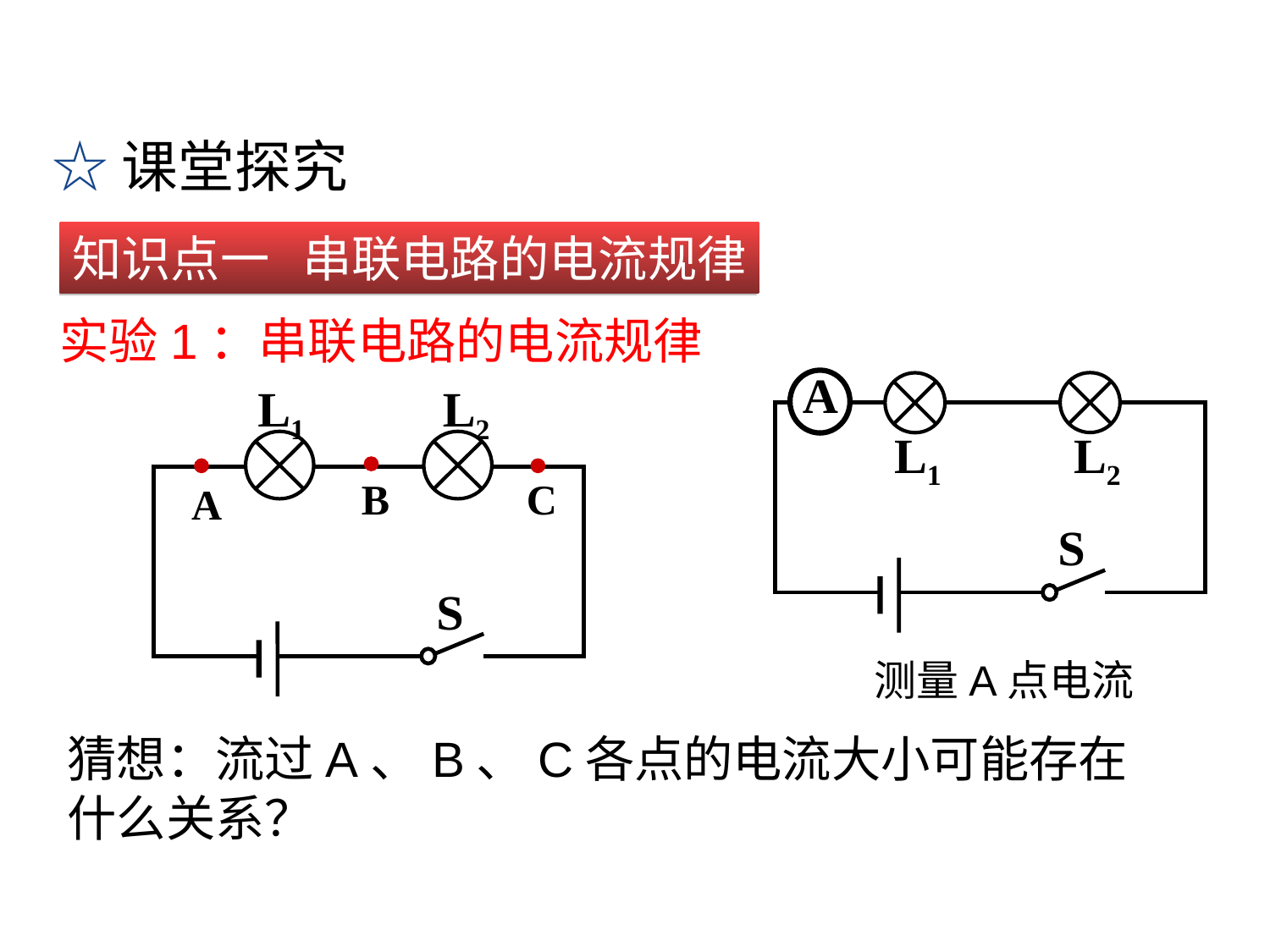

☆课堂探究
知识点一   串联电路的电流规律
实验1：串联电路的电流规律
A

L1
L2
S

测量A点电流
L1
L2

C

B
A

S
猜想：流过A、B、C各点的电流大小可能存在什么关系？